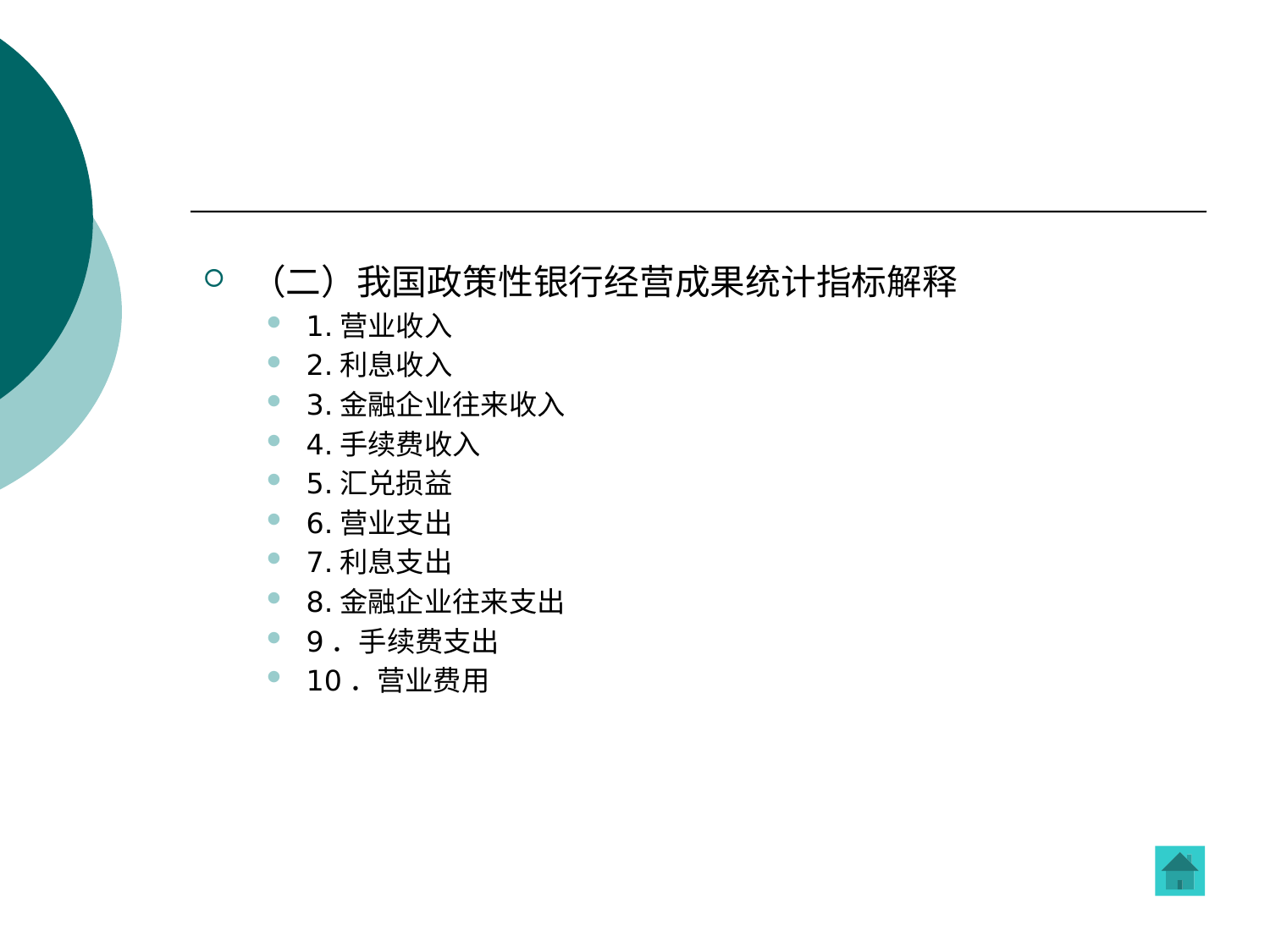

#
（二）我国政策性银行经营成果统计指标解释
1.营业收入
2.利息收入
3.金融企业往来收入
4.手续费收入
5.汇兑损益
6.营业支出
7.利息支出
8.金融企业往来支出
9．手续费支出
10．营业费用